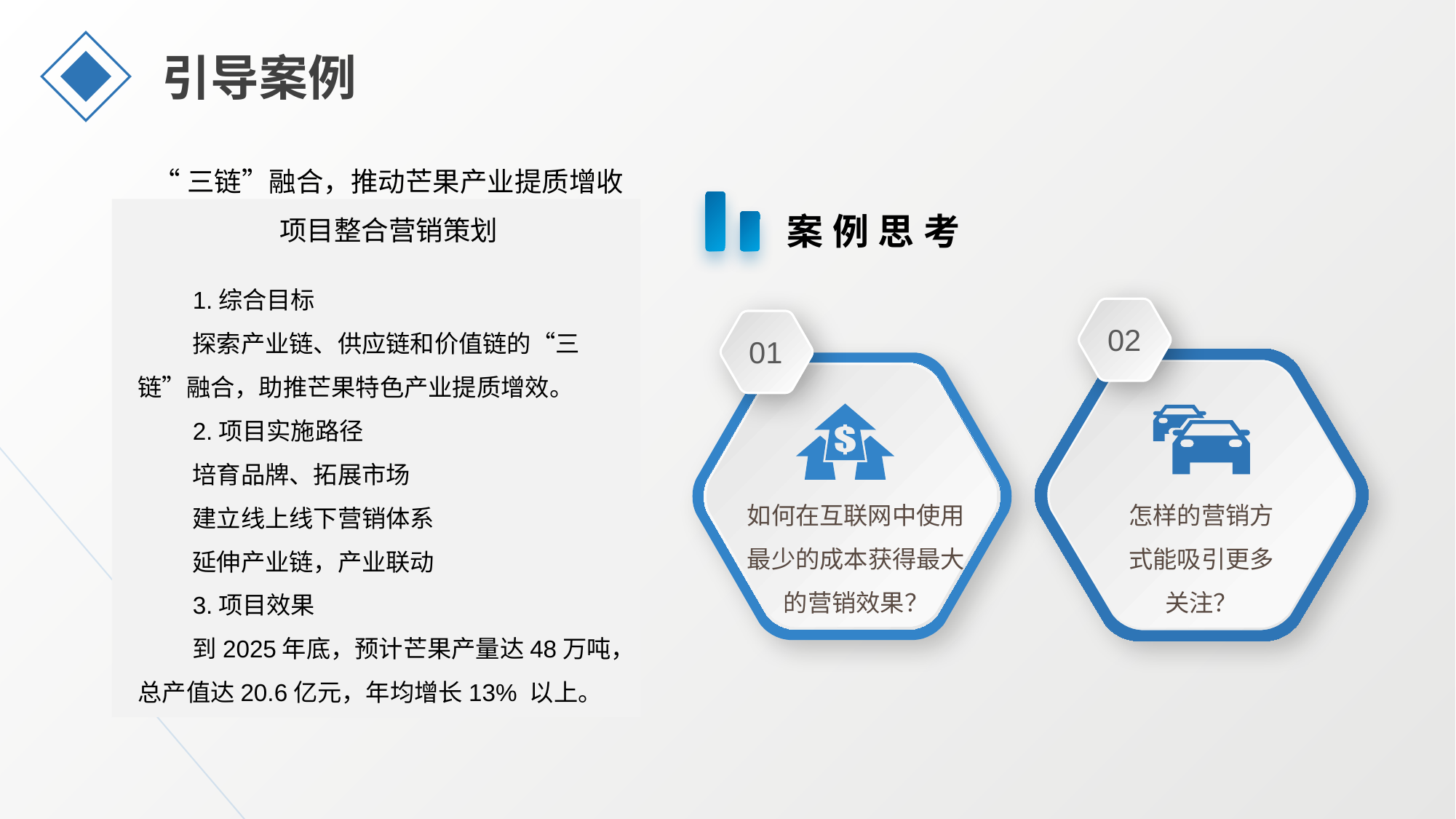

引导案例
“三链”融合，推动芒果产业提质增收项目整合营销策划

案例思考

1.综合目标
探索产业链、供应链和价值链的“三链”融合，助推芒果特色产业提质增效。
2.项目实施路径
培育品牌、拓展市场
建立线上线下营销体系
延伸产业链，产业联动
3.项目效果
到2025年底，预计芒果产量达48万吨，总产值达20.6亿元，年均增长13% 以上。

02

01

如何在互联网中使用最少的成本获得最大的营销效果？
怎样的营销方式能吸引更多关注？